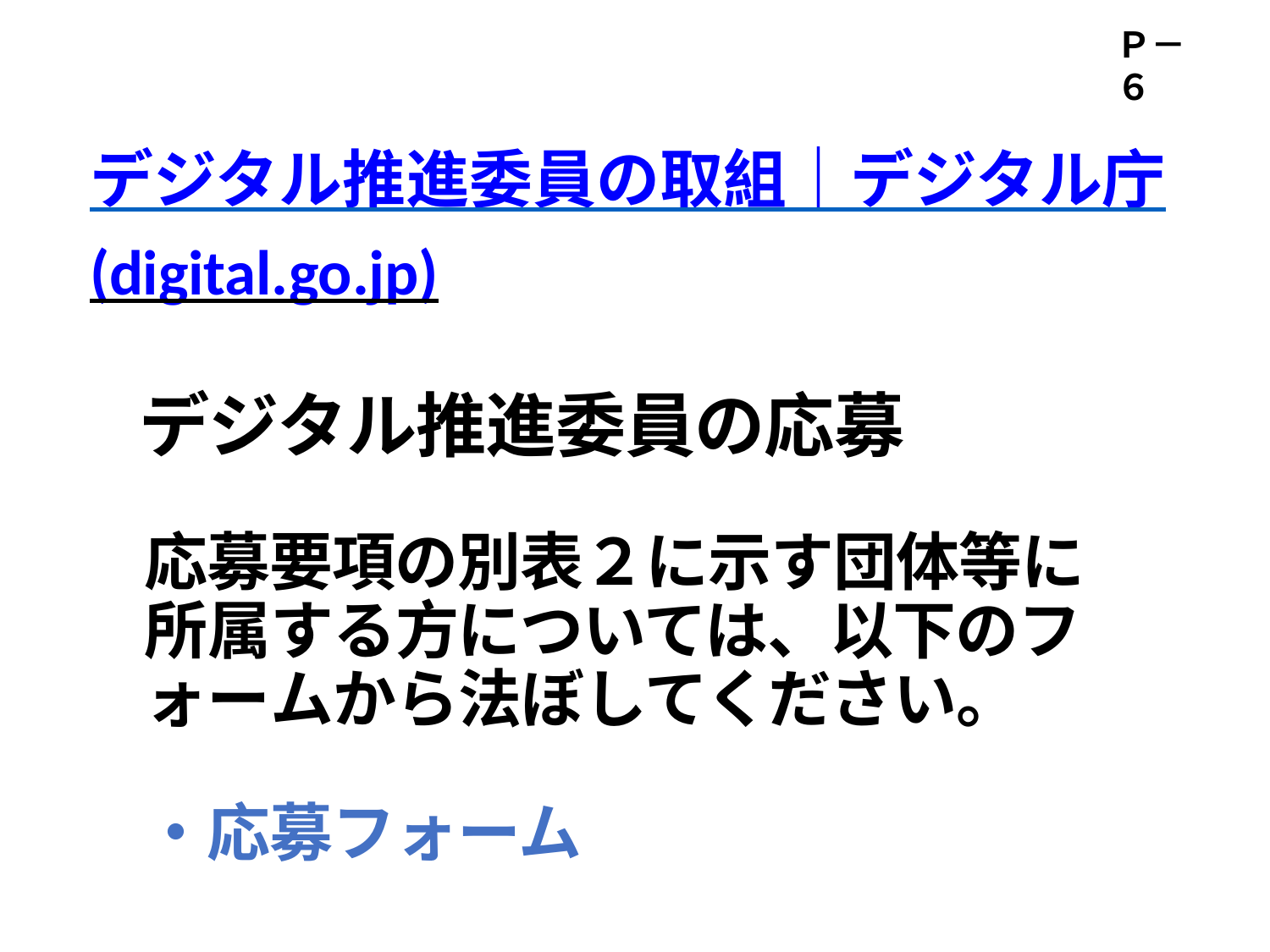

Ｐ－	６
デジタル推進委員の取組｜デジタル庁
(digital.go.jp)

デジタル推進委員の応募

応募要項の別表２に示す団体等に所属する方については、以下のフォームから法ぼしてください。

・応募フォーム